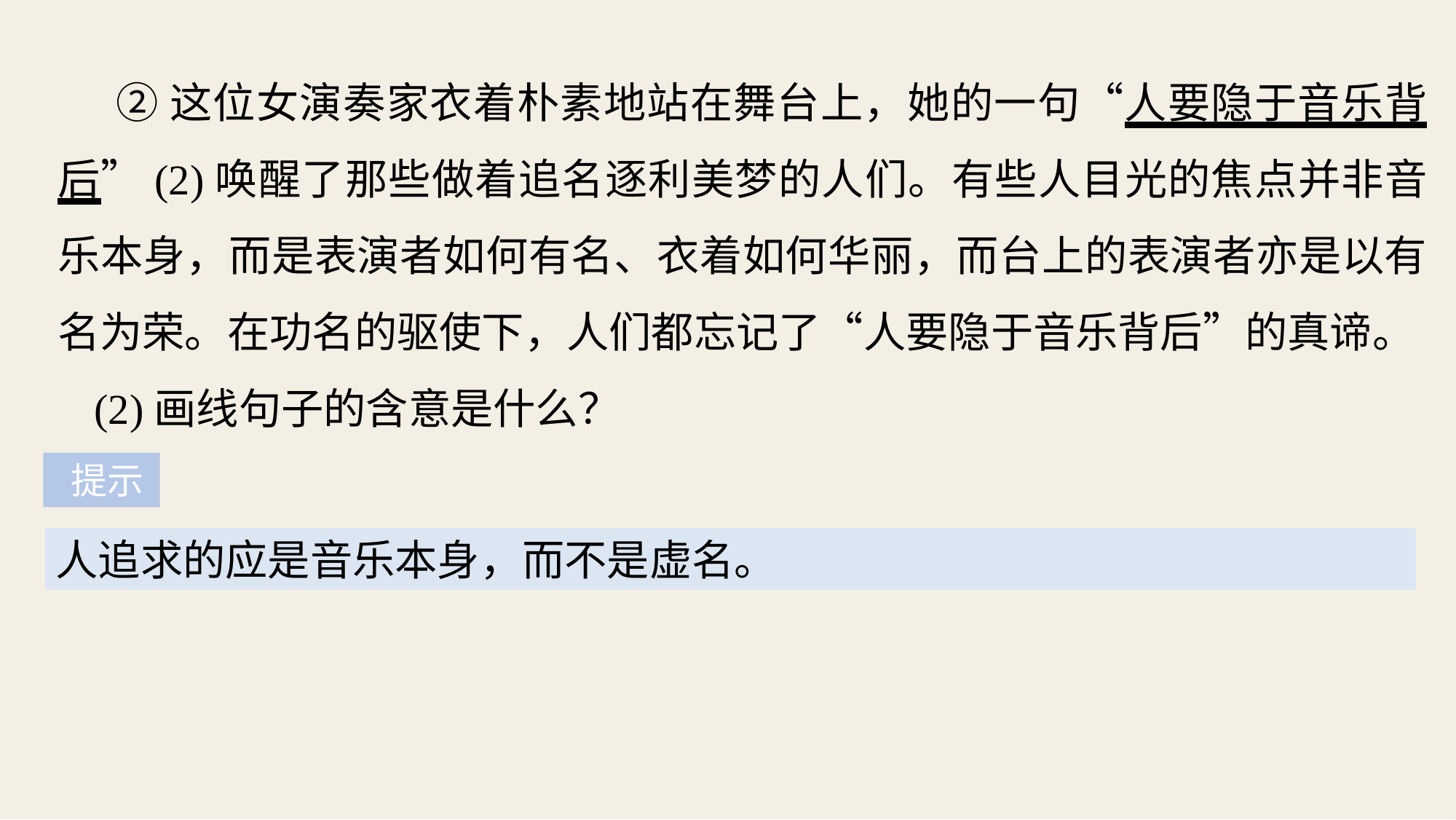

②这位女演奏家衣着朴素地站在舞台上，她的一句“人要隐于音乐背后”(2)唤醒了那些做着追名逐利美梦的人们。有些人目光的焦点并非音乐本身，而是表演者如何有名、衣着如何华丽，而台上的表演者亦是以有名为荣。在功名的驱使下，人们都忘记了“人要隐于音乐背后”的真谛。
(2)画线句子的含意是什么？
 提示
人追求的应是音乐本身，而不是虚名。